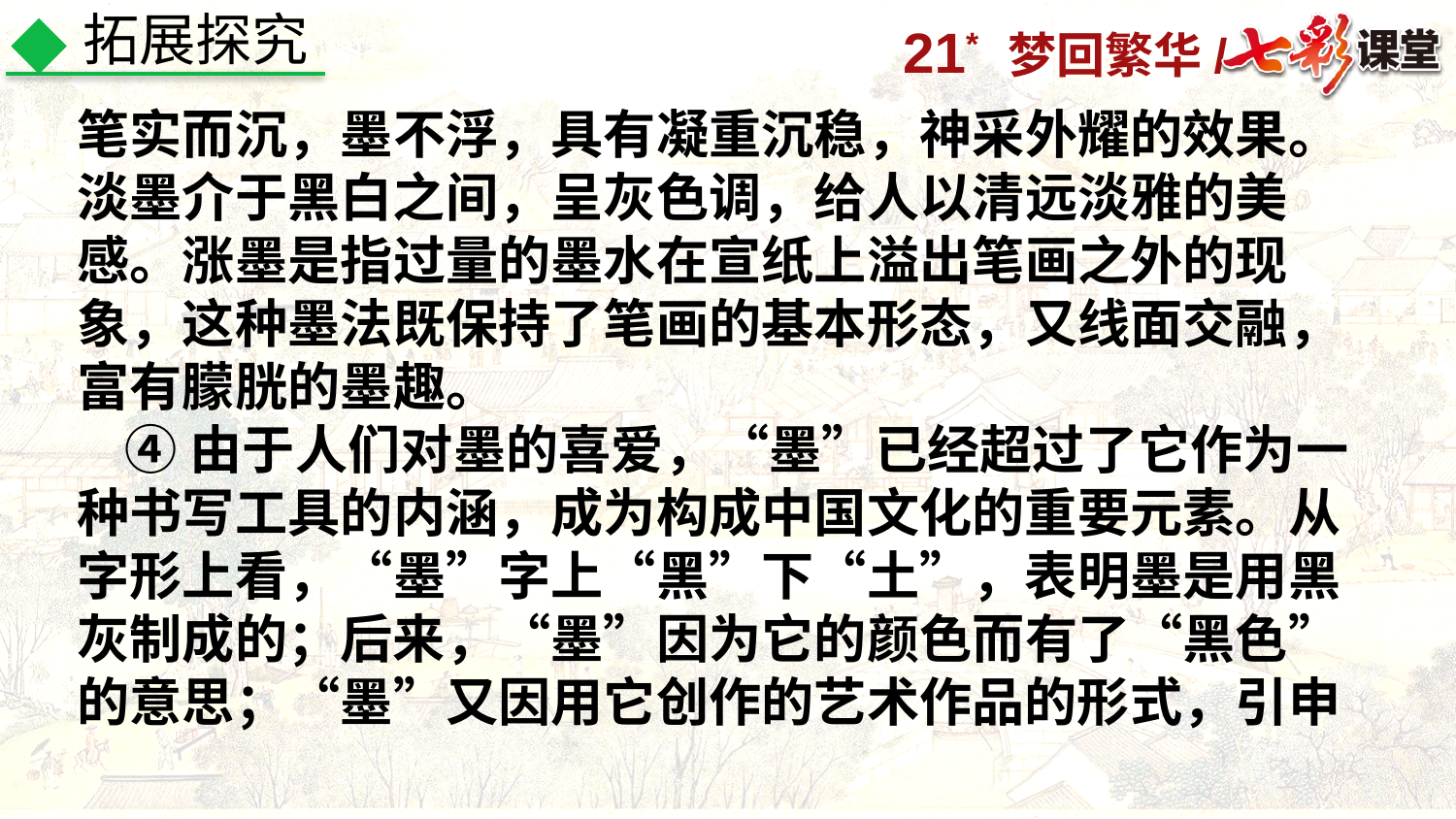

拓展探究

笔实而沉，墨不浮，具有凝重沉稳，神采外耀的效果。
淡墨介于黑白之间，呈灰色调，给人以清远淡雅的美感。涨墨是指过量的墨水在宣纸上溢出笔画之外的现象，这种墨法既保持了笔画的基本形态，又线面交融，富有朦胱的墨趣。
    ④由于人们对墨的喜爱，“墨”已经超过了它作为一种书写工具的内涵，成为构成中国文化的重要元素。从字形上看，“墨”字上“黑”下“土”，表明墨是用黑灰制成的；后来，“墨”因为它的颜色而有了“黑色”的意思；“墨”又因用它创作的艺术作品的形式，引申